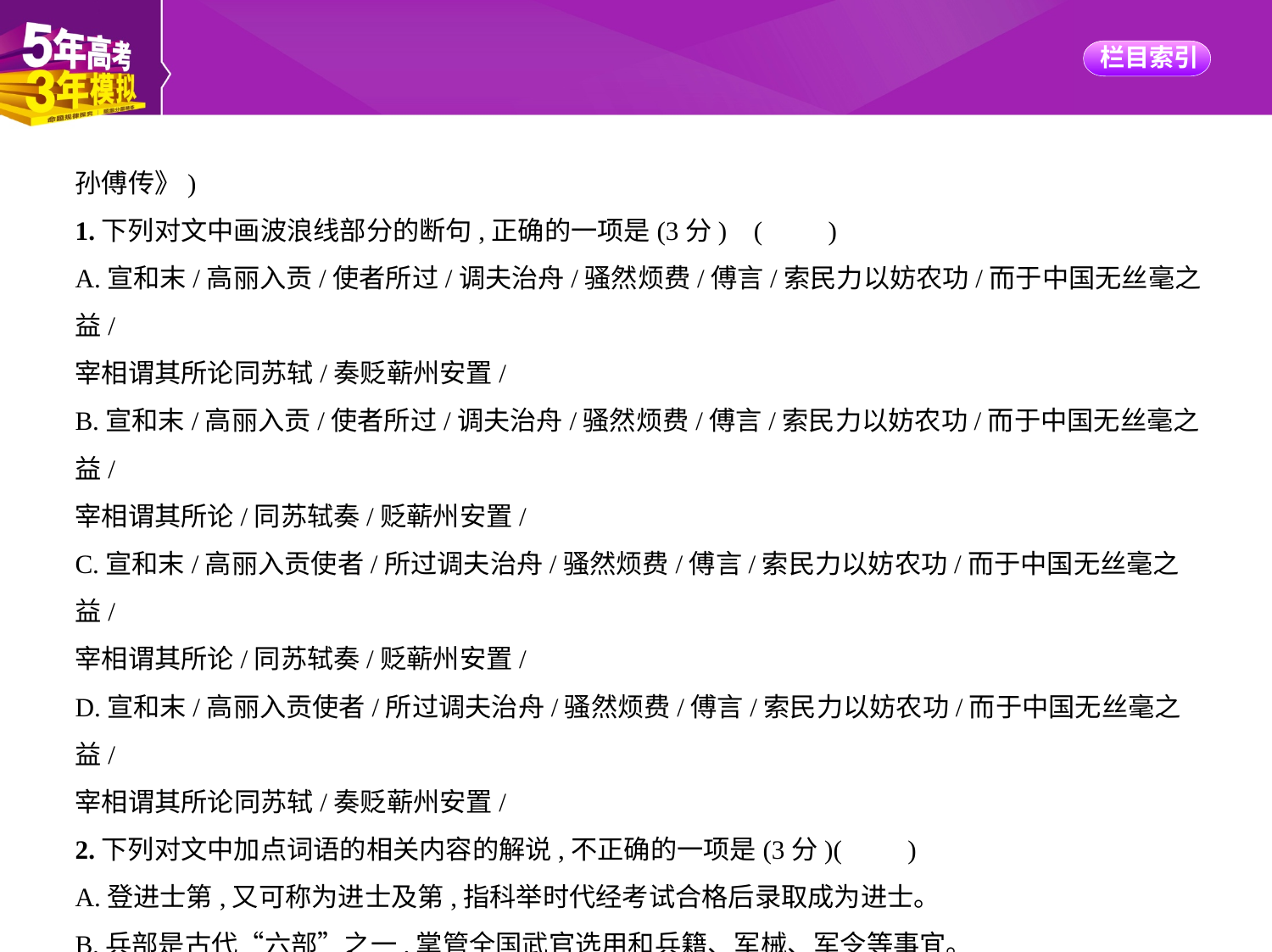

孙傅传》)
1.下列对文中画波浪线部分的断句,正确的一项是(3分) (　　)
A.宣和末/高丽入贡/使者所过/调夫治舟/骚然烦费/傅言/索民力以妨农功/而于中国无丝毫之益/
宰相谓其所论同苏轼/奏贬蕲州安置/
B.宣和末/高丽入贡/使者所过/调夫治舟/骚然烦费/傅言/索民力以妨农功/而于中国无丝毫之益/
宰相谓其所论/同苏轼奏/贬蕲州安置/
C.宣和末/高丽入贡使者/所过调夫治舟/骚然烦费/傅言/索民力以妨农功/而于中国无丝毫之益/
宰相谓其所论/同苏轼奏/贬蕲州安置/
D.宣和末/高丽入贡使者/所过调夫治舟/骚然烦费/傅言/索民力以妨农功/而于中国无丝毫之益/
宰相谓其所论同苏轼/奏贬蕲州安置/
2.下列对文中加点词语的相关内容的解说,不正确的一项是(3分)(　　)
A.登进士第,又可称为进士及第,指科举时代经考试合格后录取成为进士。
B.兵部是古代“六部”之一,掌管全国武官选用和兵籍、军械、军令等事宜。
C.庙号是皇帝死后,在太庙立室奉祀时特起的名号,如高祖、太宗、钦宗。
D.太子指封建时代君主儿子中被确定继承君位的人,有时也可指其他儿子。